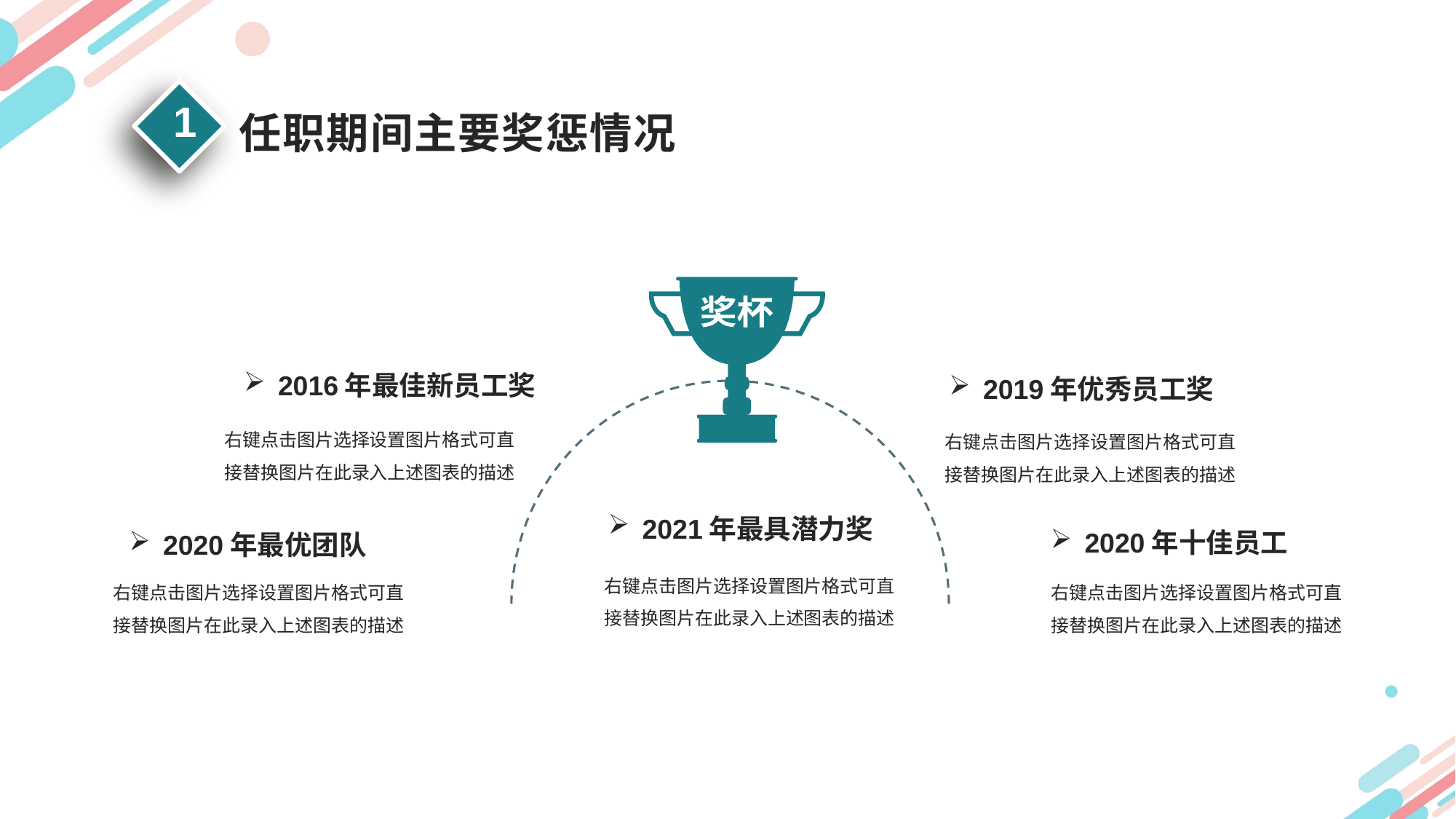

1
任职期间主要奖惩情况

奖杯
2016年最佳新员工奖
右键点击图片选择设置图片格式可直接替换图片在此录入上述图表的描述
2019年优秀员工奖
右键点击图片选择设置图片格式可直接替换图片在此录入上述图表的描述
2021年最具潜力奖
右键点击图片选择设置图片格式可直接替换图片在此录入上述图表的描述
2020年十佳员工
右键点击图片选择设置图片格式可直接替换图片在此录入上述图表的描述
2020年最优团队
右键点击图片选择设置图片格式可直接替换图片在此录入上述图表的描述